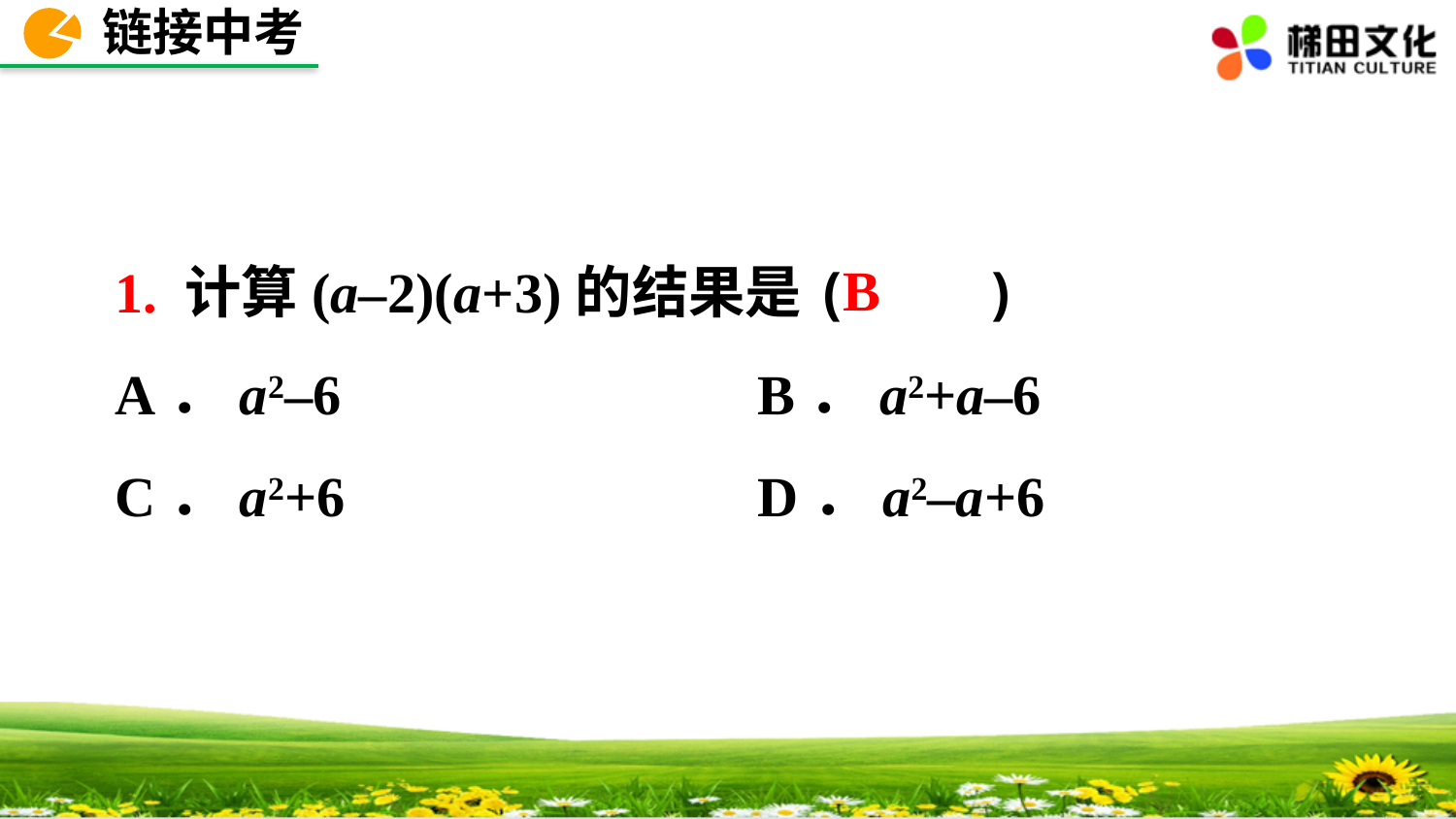

链接中考

1. 计算(a–2)(a+3)的结果是(    )
A．a2–6	                         B．a2+a–6
C．a2+6	                         D．a2–a+6
B